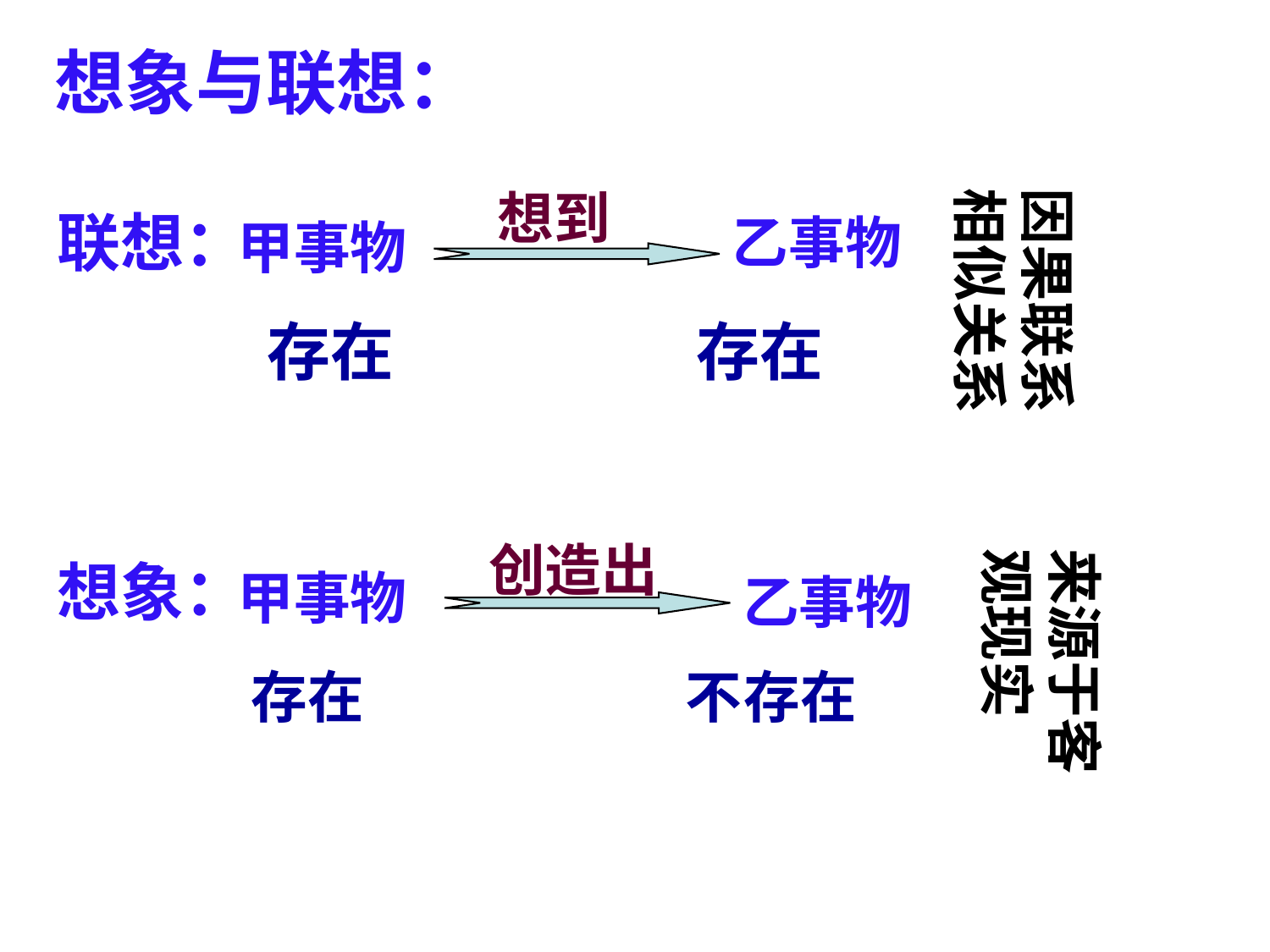

想象与联想：

想到
因果联系相似关系
联想：
乙事物
甲事物

存在                     存在

创造出
来源于客观现实
想象：
甲事物
乙事物

  存在                         不存在